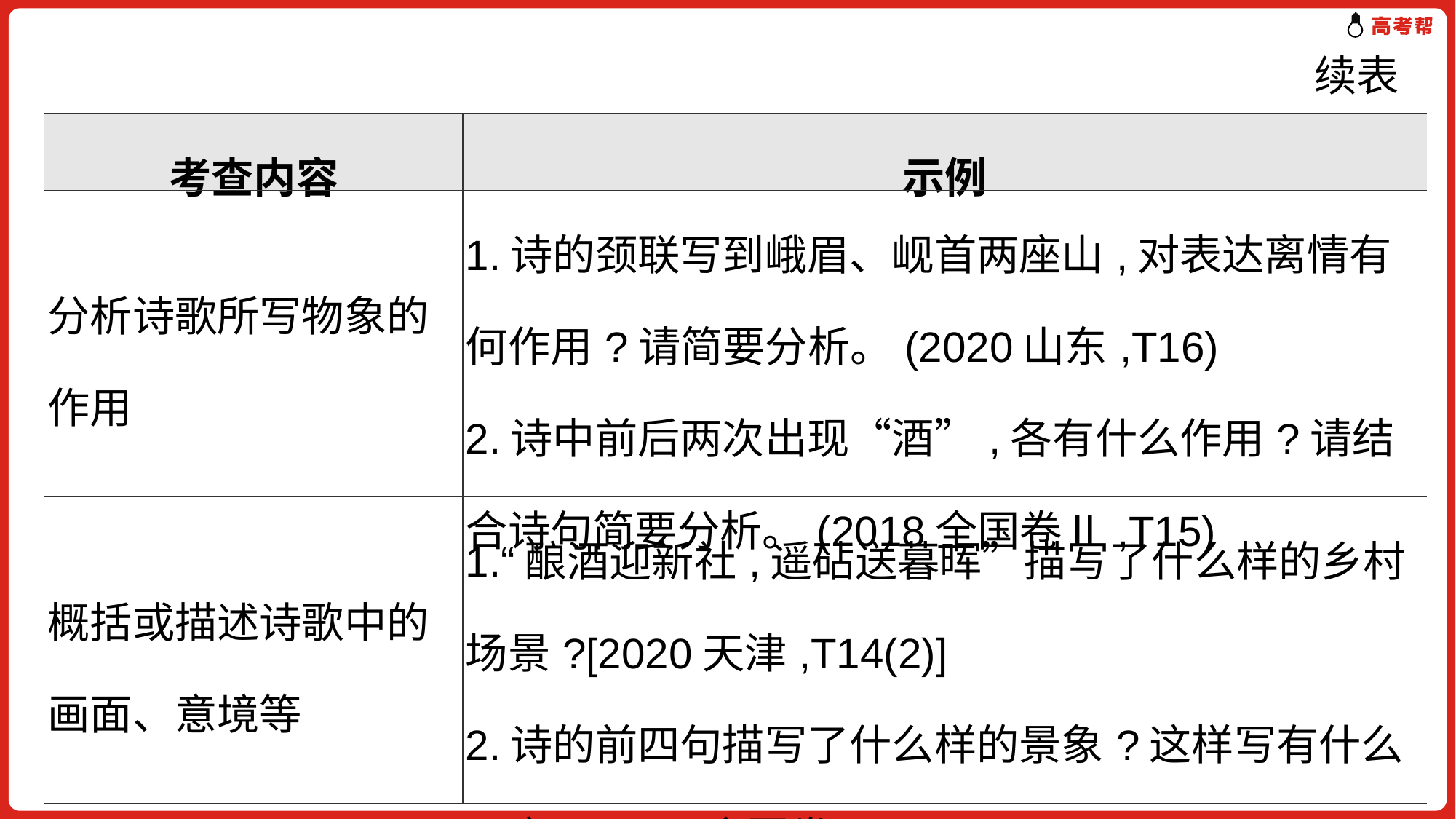

续表
| 考查内容 | 示例 |
| --- | --- |
| 分析诗歌所写物象的作用 | 1.诗的颈联写到峨眉、岘首两座山,对表达离情有何作用?请简要分析。(2020山东,T16) 2.诗中前后两次出现“酒”,各有什么作用?请结合诗句简要分析。(2018全国卷Ⅱ,T15) |
| 概括或描述诗歌中的画面、意境等 | 1.“酿酒迎新社,遥砧送暮晖”描写了什么样的乡村场景?[2020天津,T14(2)] 2.诗的前四句描写了什么样的景象?这样写有什么用意?(2016全国卷Ⅰ,T8) |